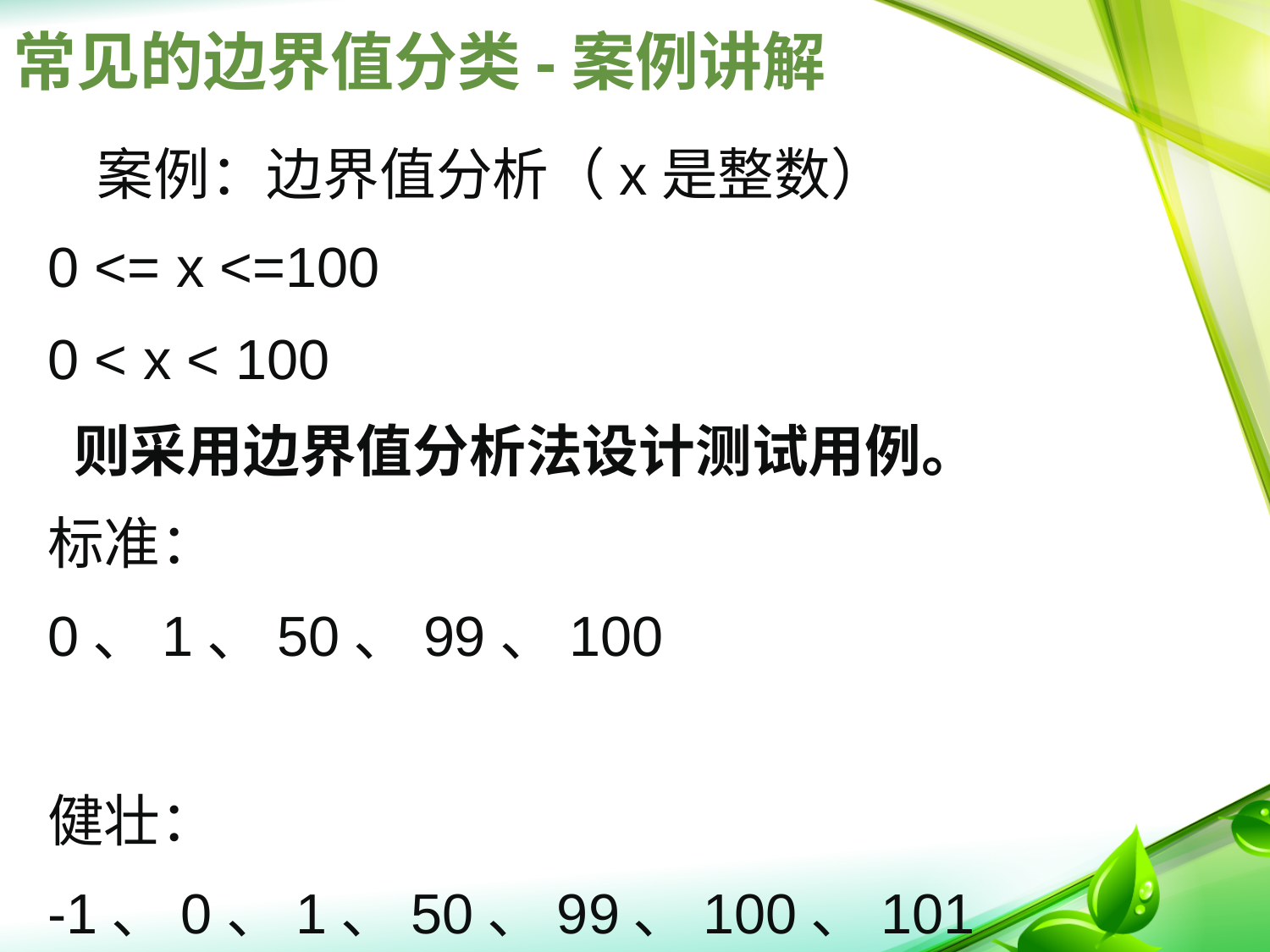

# 常见的边界值分类-案例讲解
	案例：边界值分析（x是整数）
0 <= x <=100
0 < x < 100
 则采用边界值分析法设计测试用例。
标准：
0、1、50、99、100

健壮：
-1、0、1、50、99、100、101